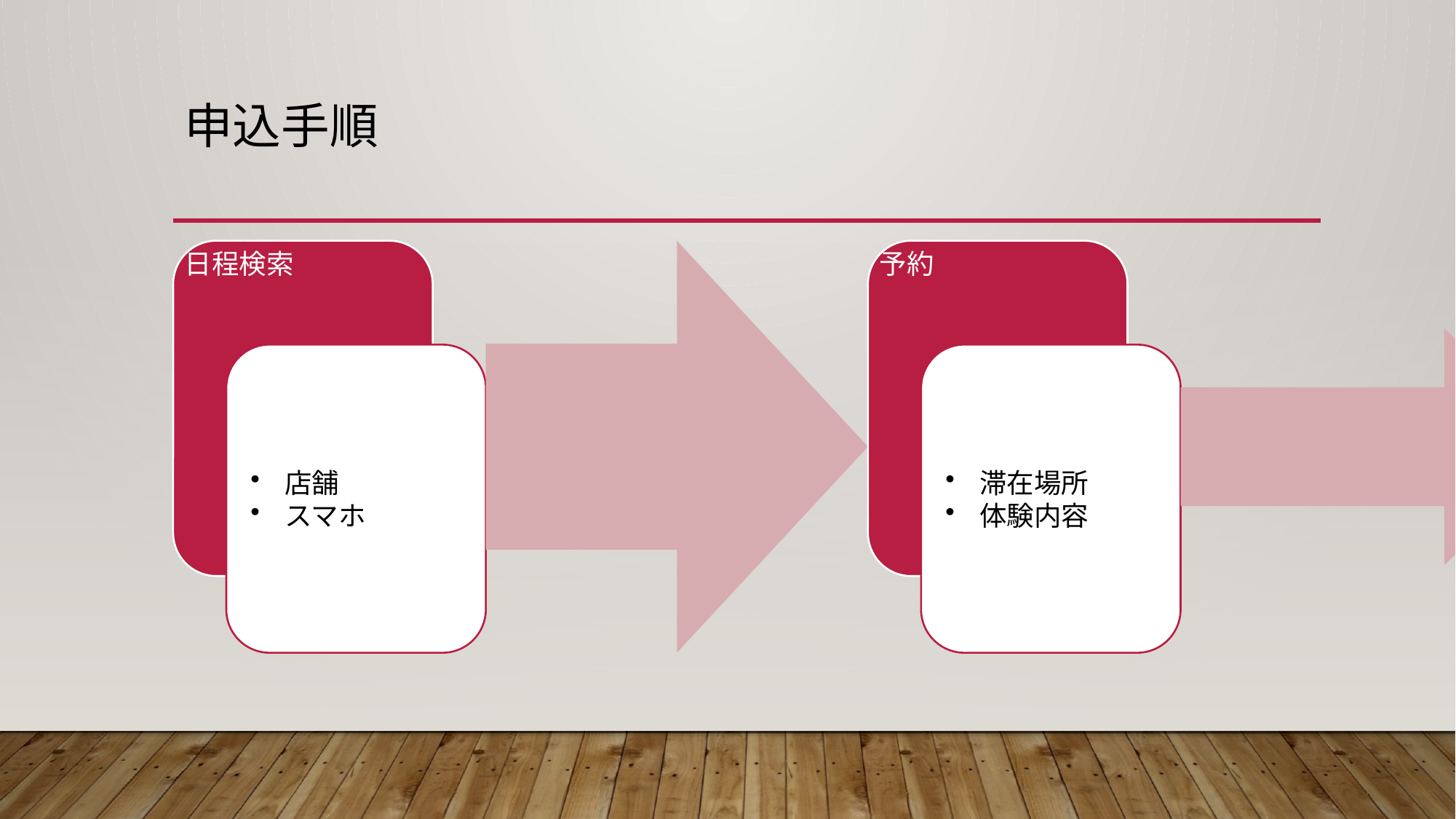

# 申込手順
日程検索
予約
滞在場所
体験内容
店舗
スマホ